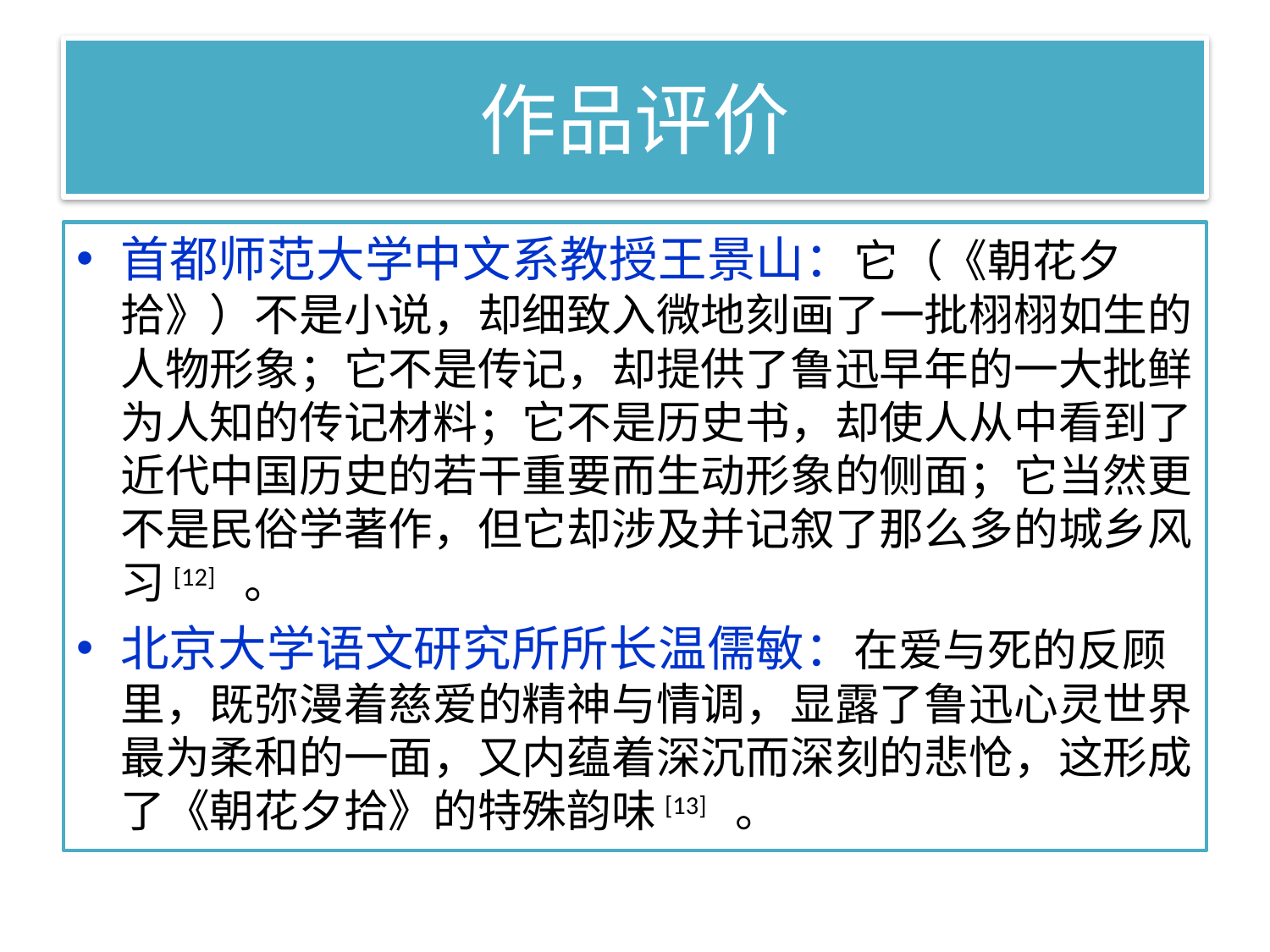

# 作品评价
首都师范大学中文系教授王景山：它（《朝花夕拾》）不是小说，却细致入微地刻画了一批栩栩如生的人物形象；它不是传记，却提供了鲁迅早年的一大批鲜为人知的传记材料；它不是历史书，却使人从中看到了近代中国历史的若干重要而生动形象的侧面；它当然更不是民俗学著作，但它却涉及并记叙了那么多的城乡风习[12]  。
北京大学语文研究所所长温儒敏：在爱与死的反顾里，既弥漫着慈爱的精神与情调，显露了鲁迅心灵世界最为柔和的一面，又内蕴着深沉而深刻的悲怆，这形成了《朝花夕拾》的特殊韵味[13]  。